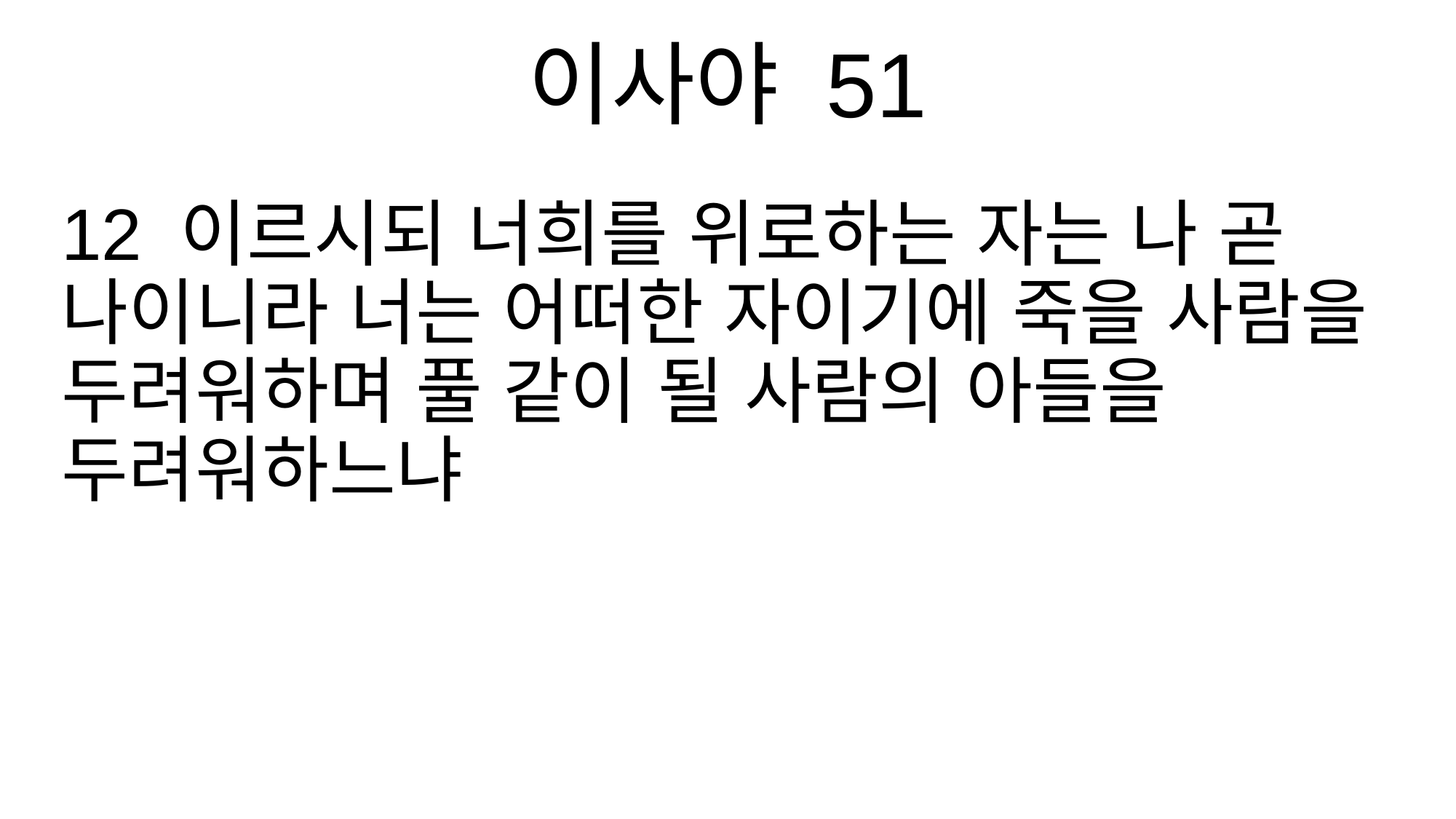

이사야 51
12 이르시되 너희를 위로하는 자는 나 곧 나이니라 너는 어떠한 자이기에 죽을 사람을 두려워하며 풀 같이 될 사람의 아들을 두려워하느냐